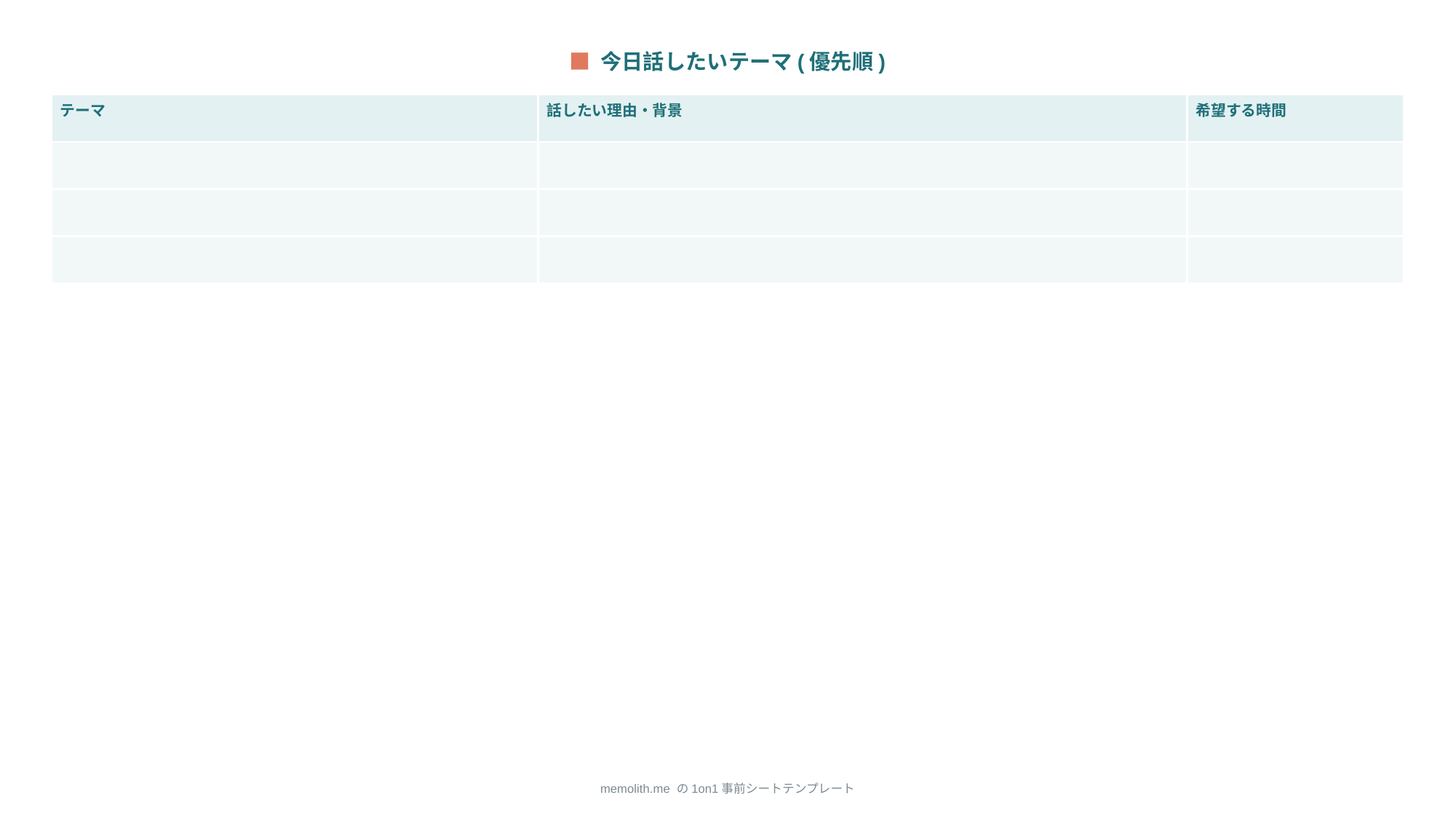

■ 今日話したいテーマ(優先順)
| テーマ | 話したい理由・背景 | 希望する時間 |
| --- | --- | --- |
|  |  |  |
|  |  |  |
|  |  |  |
memolith.me の1on1事前シートテンプレート